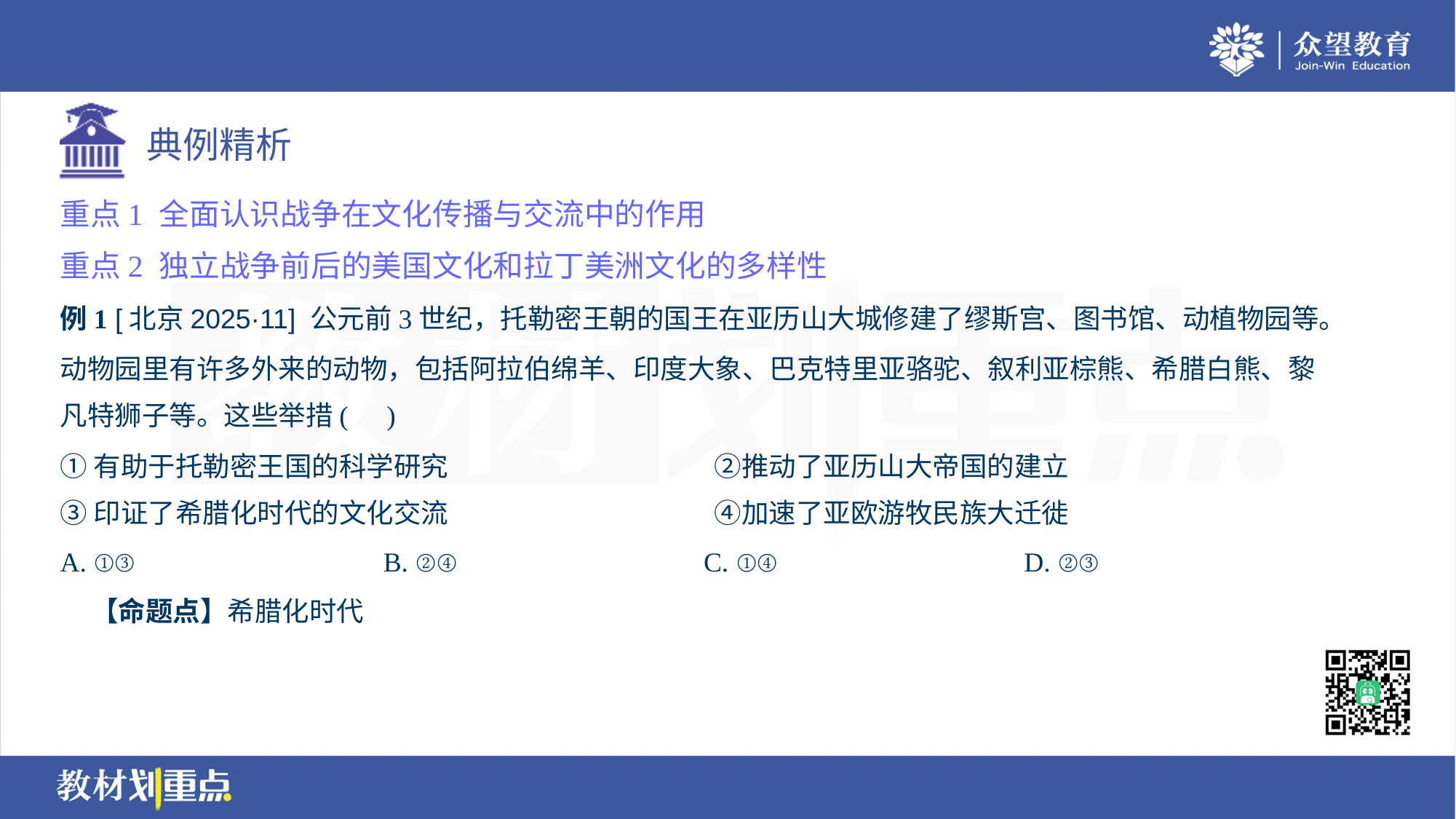

重点1 全面认识战争在文化传播与交流中的作用
重点2 独立战争前后的美国文化和拉丁美洲文化的多样性
例1 [北京2025·11] 公元前3世纪，托勒密王朝的国王在亚历山大城修建了缪斯宫、图书馆、动植物园等。
动物园里有许多外来的动物，包括阿拉伯绵羊、印度大象、巴克特里亚骆驼、叙利亚棕熊、希腊白熊、黎
凡特狮子等。这些举措(     )
①有助于托勒密王国的科学研究	②推动了亚历山大帝国的建立
③印证了希腊化时代的文化交流	④加速了亚欧游牧民族大迁徙
A. ①③	B. ②④	C. ①④	D. ②③
    【命题点】希腊化时代